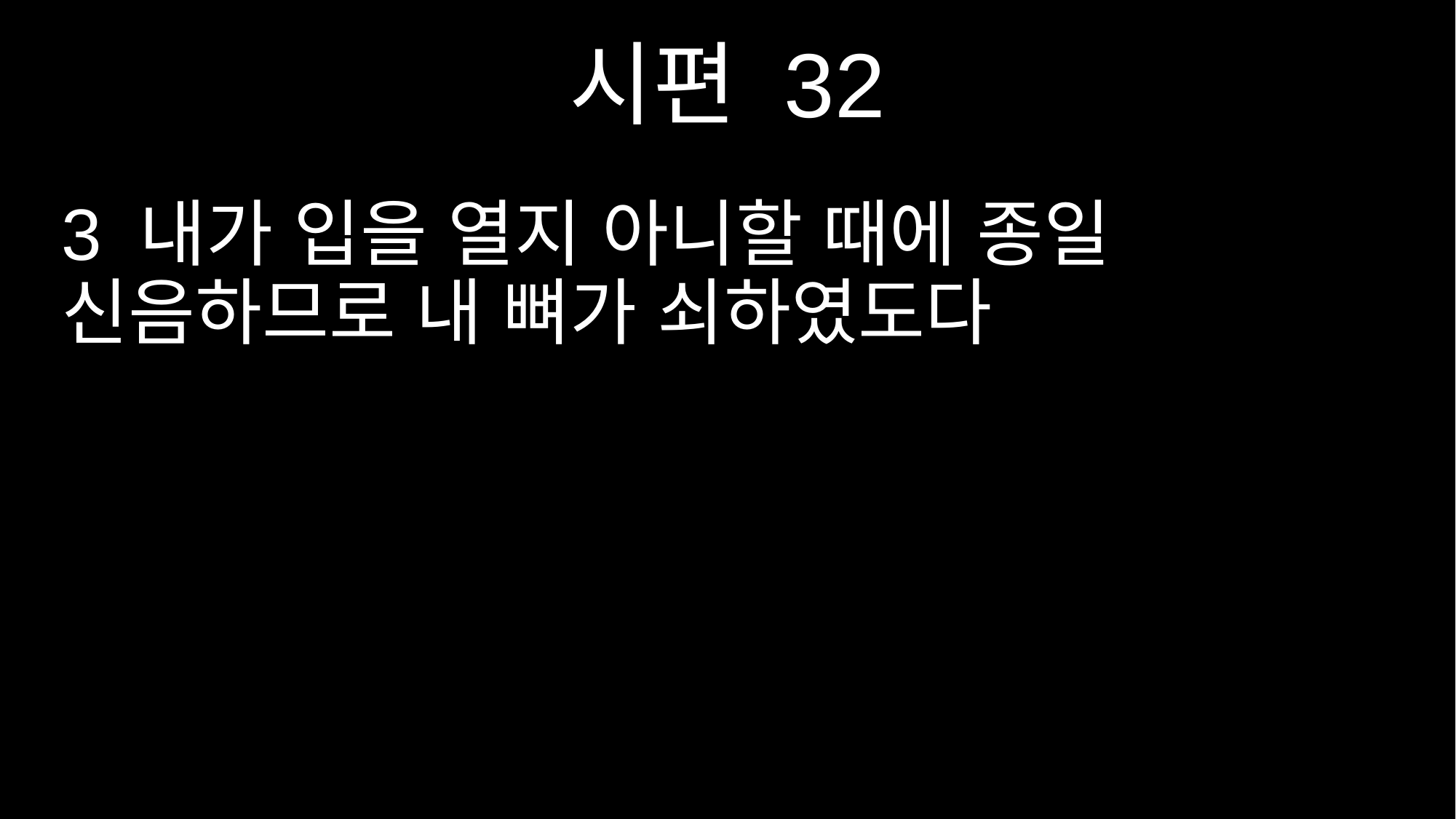

시편 32
3 내가 입을 열지 아니할 때에 종일 신음하므로 내 뼈가 쇠하였도다